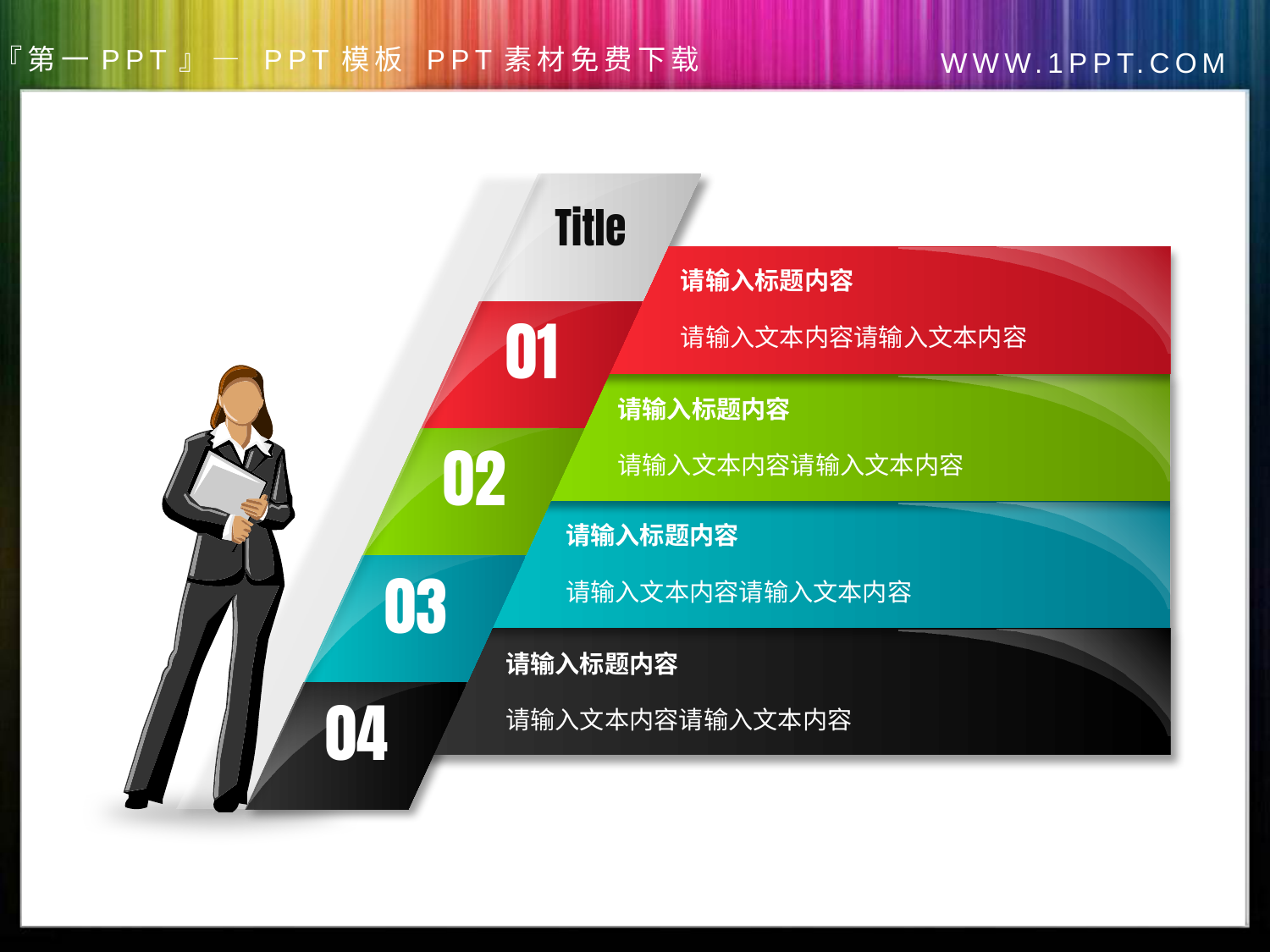

Title

请输入标题内容

01
请输入文本内容请输入文本内容

请输入标题内容

02
请输入文本内容请输入文本内容

请输入标题内容

03
请输入文本内容请输入文本内容

请输入标题内容

04
请输入文本内容请输入文本内容